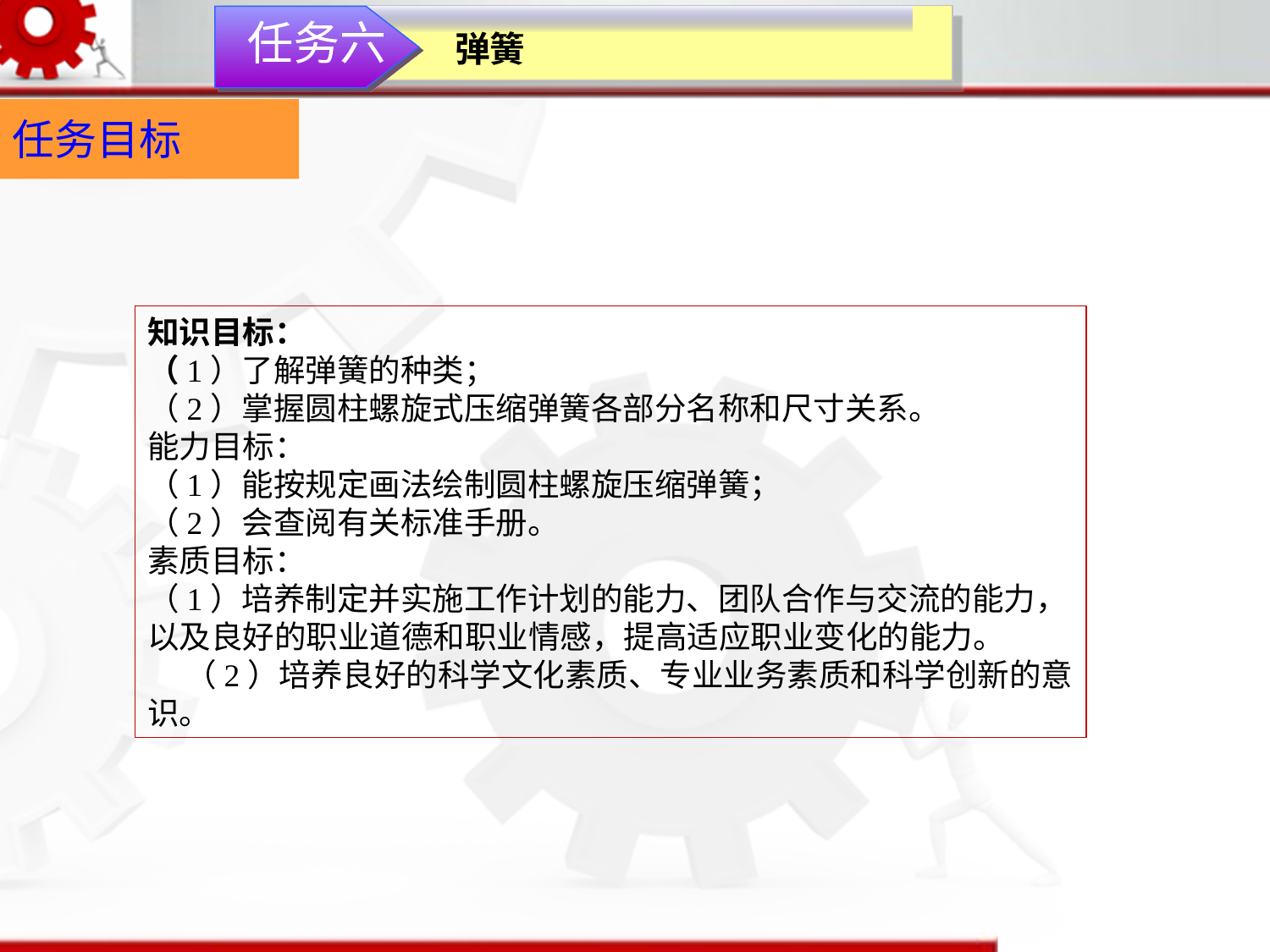

任务六
弹簧
任务目标
知识目标：（1）了解弹簧的种类；（2）掌握圆柱螺旋式压缩弹簧各部分名称和尺寸关系。能力目标：（1）能按规定画法绘制圆柱螺旋压缩弹簧；（2）会查阅有关标准手册。素质目标：（1）培养制定并实施工作计划的能力、团队合作与交流的能力，以及良好的职业道德和职业情感，提高适应职业变化的能力。（2）培养良好的科学文化素质、专业业务素质和科学创新的意识。